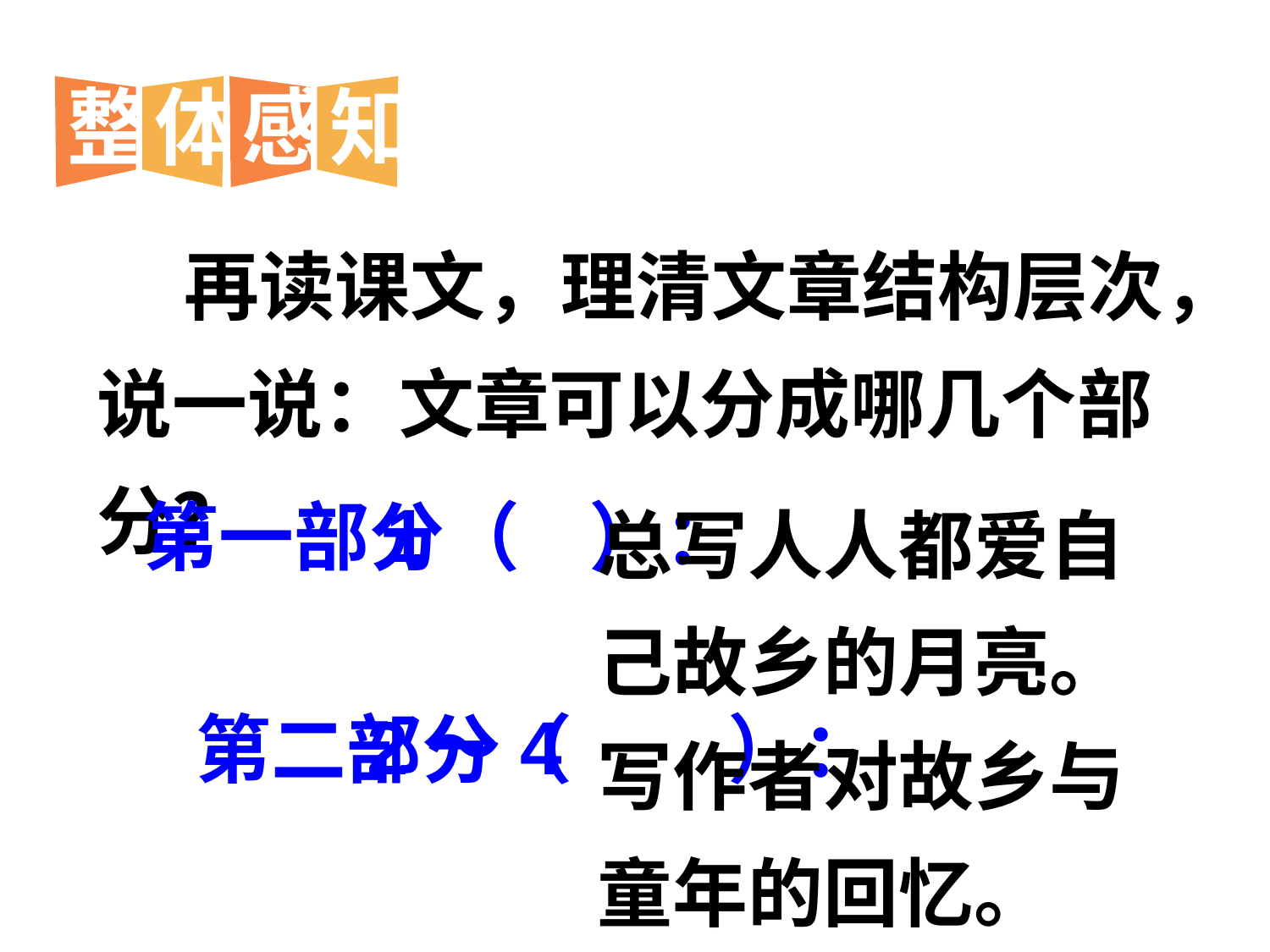

整
体
感
知
    再读课文，理清文章结构层次，说一说：文章可以分成哪几个部分？
总写人人都爱自己故乡的月亮。
1
第一部分（    ）：
2～4
第二部分（         ）：
写作者对故乡与童年的回忆。